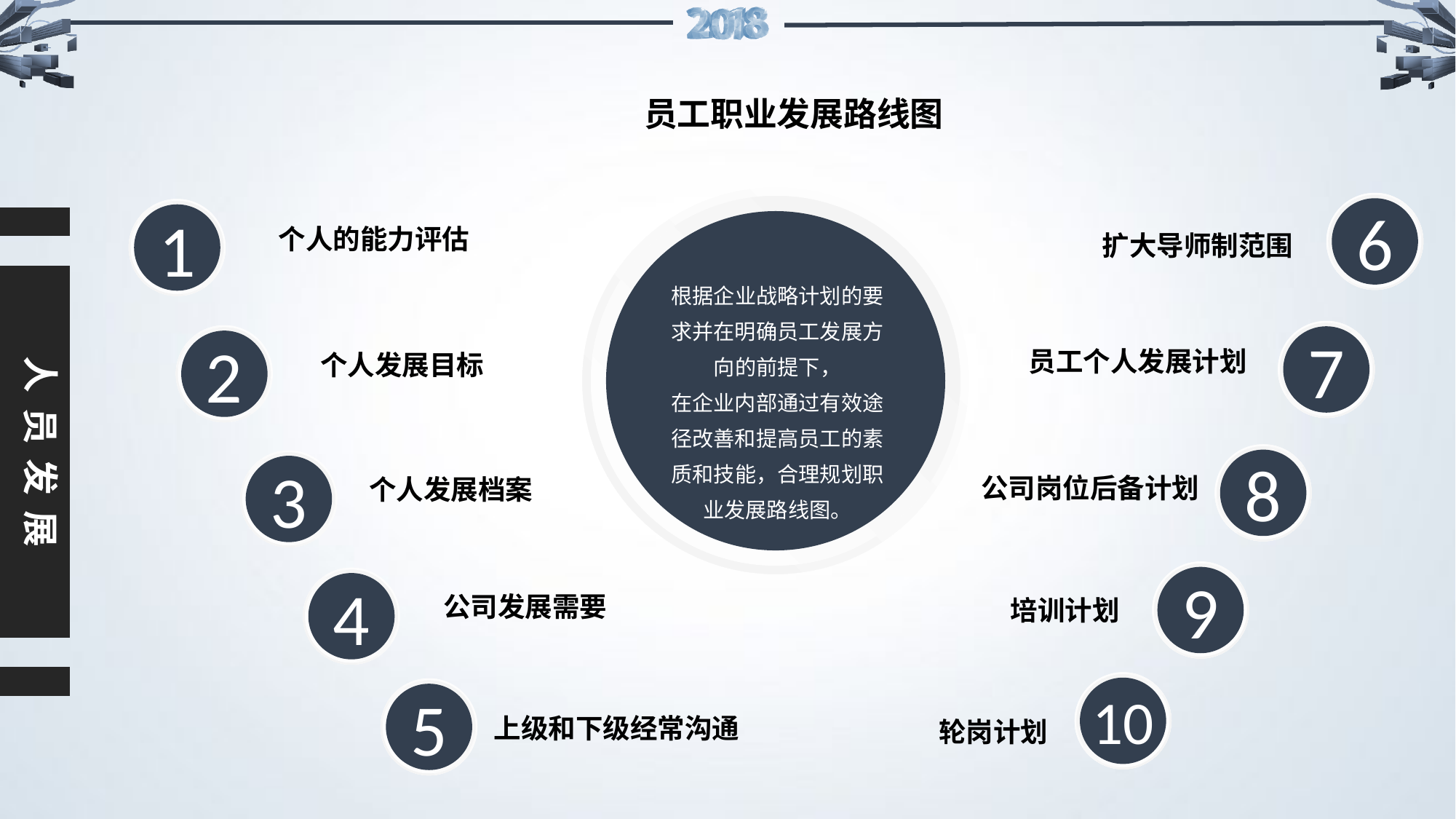

员工职业发展路线图

6

1

人员发展

个人的能力评估
扩大导师制范围
根据企业战略计划的要求并在明确员工发展方向的前提下，
在企业内部通过有效途径改善和提高员工的素质和技能，合理规划职业发展路线图。

7

2
员工个人发展计划
个人发展目标

8

3
公司岗位后备计划
个人发展档案

9

4
公司发展需要
培训计划

10

5
上级和下级经常沟通
轮岗计划